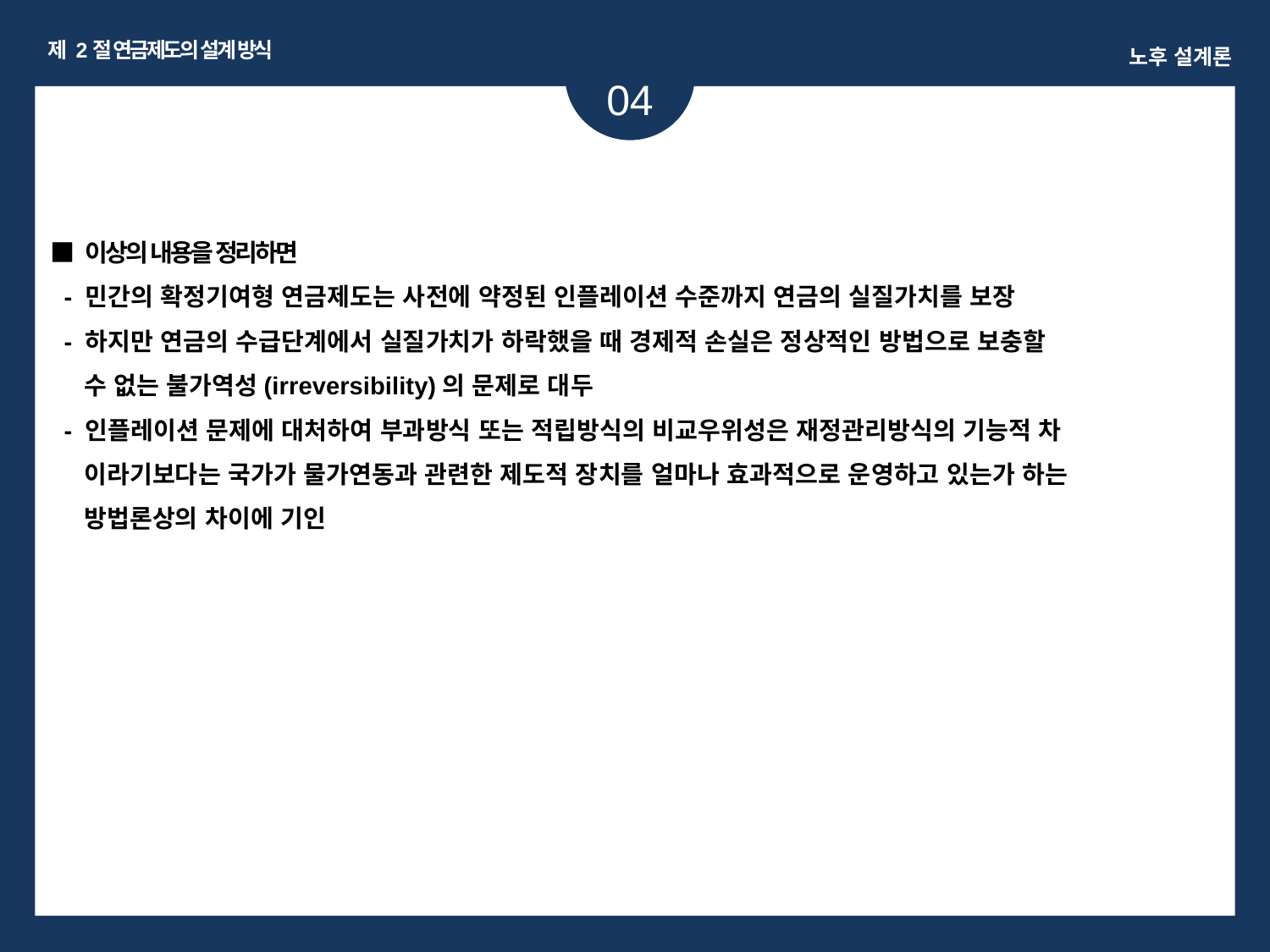

제 2절 연금제도의 설계 방식
노후 설계론
04
ㅏㅏ
■ 이상의 내용을 정리하면
  - 민간의 확정기여형 연금제도는 사전에 약정된 인플레이션 수준까지 연금의 실질가치를 보장
  - 하지만 연금의 수급단계에서 실질가치가 하락했을 때 경제적 손실은 정상적인 방법으로 보충할
    수 없는 불가역성(irreversibility)의 문제로 대두
  - 인플레이션 문제에 대처하여 부과방식 또는 적립방식의 비교우위성은 재정관리방식의 기능적 차
    이라기보다는 국가가 물가연동과 관련한 제도적 장치를 얼마나 효과적으로 운영하고 있는가 하는
    방법론상의 차이에 기인